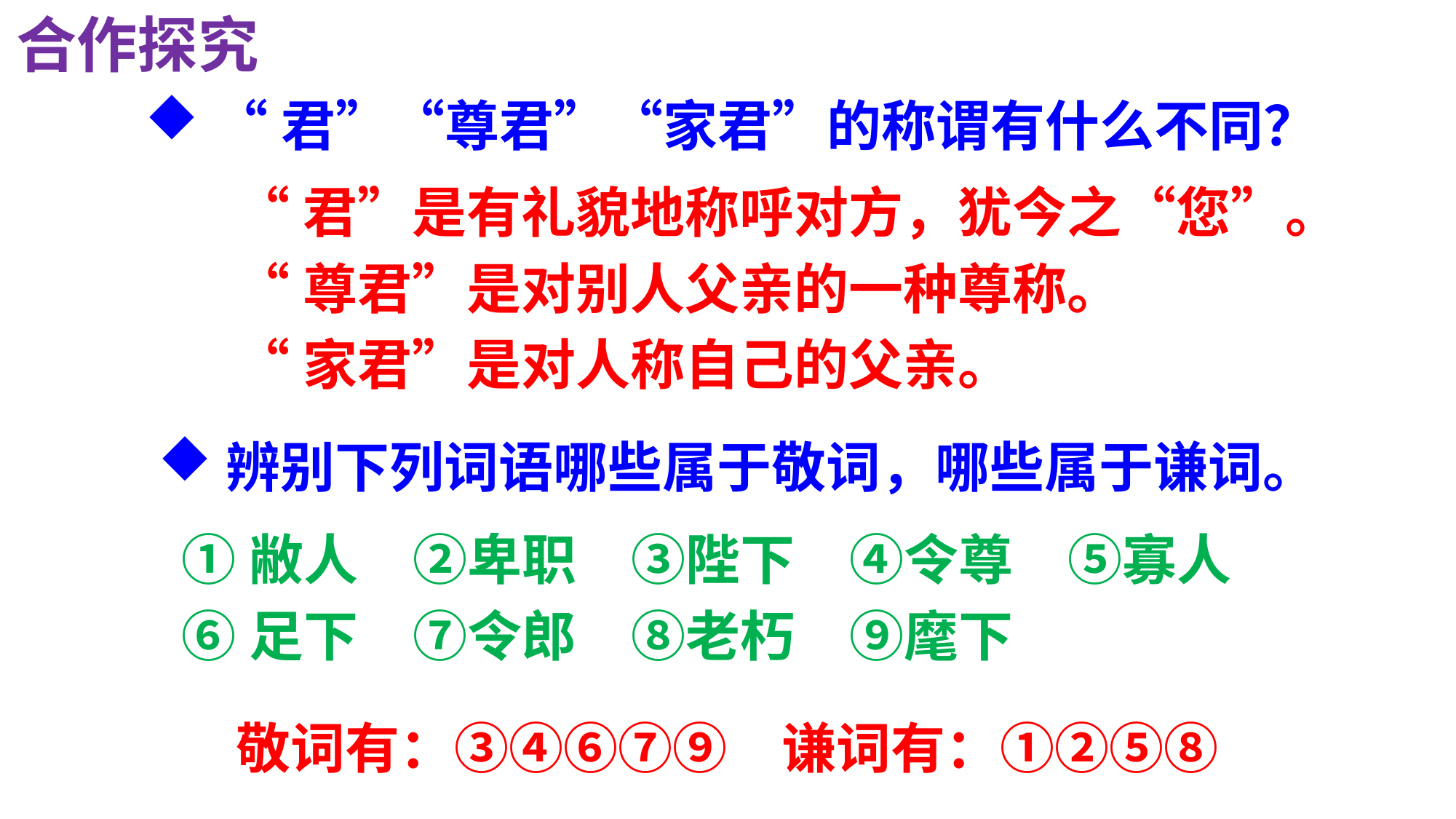

合作探究
“君”“尊君”“家君”的称谓有什么不同？
“君”是有礼貌地称呼对方，犹今之“您”。
“尊君”是对别人父亲的一种尊称。
“家君”是对人称自己的父亲。
辨别下列词语哪些属于敬词，哪些属于谦词。
①敝人　②卑职　③陛下　④令尊　⑤寡人
⑥足下　⑦令郎　⑧老朽　⑨麾下
敬词有：③④⑥⑦⑨　谦词有：①②⑤⑧